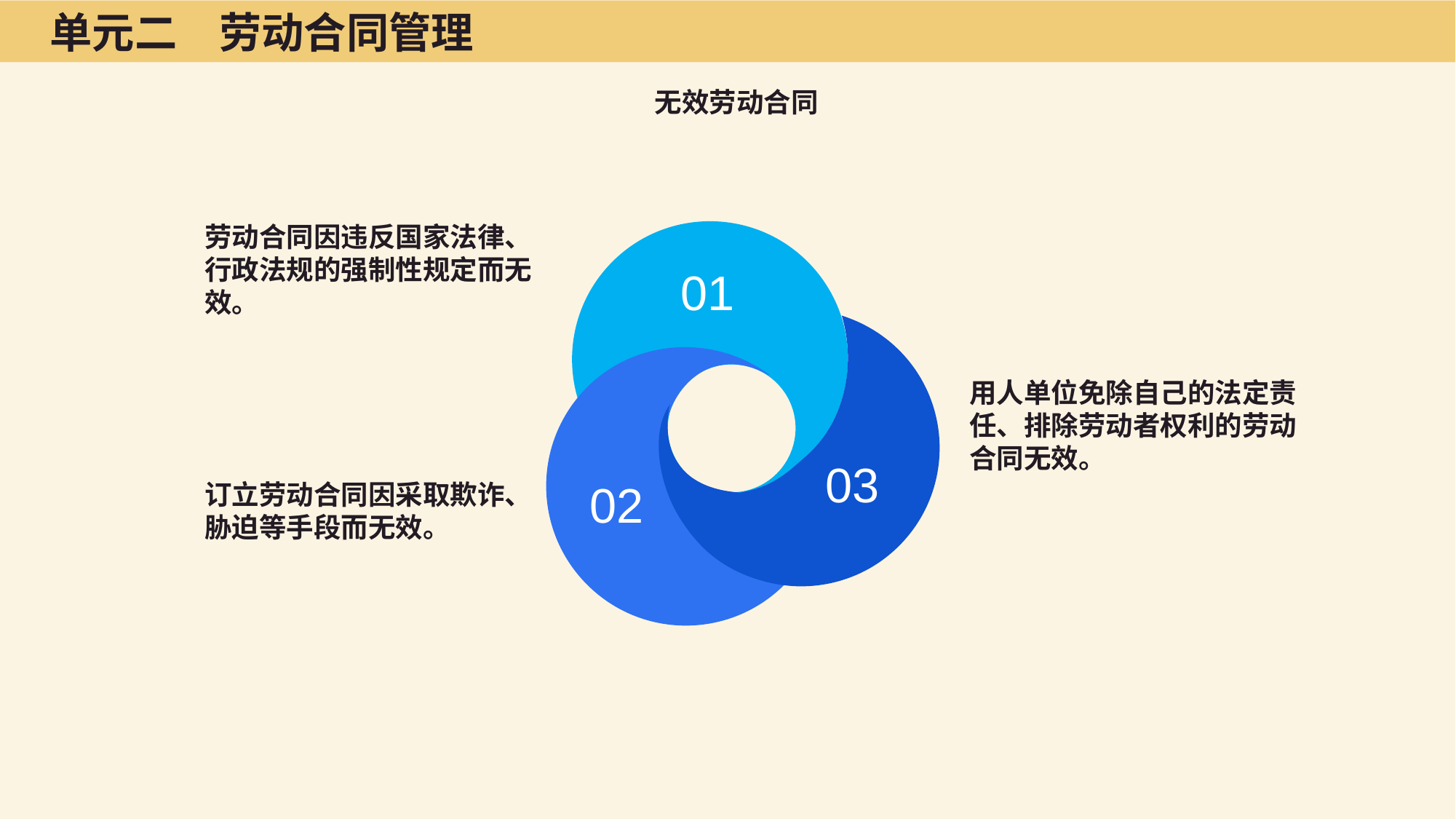

单元二　劳动合同管理
无效劳动合同
劳动合同因违反国家法律、行政法规的强制性规定而无效。

01

用人单位免除自己的法定责任、排除劳动者权利的劳动合同无效。
03
02
订立劳动合同因采取欺诈、胁迫等手段而无效。